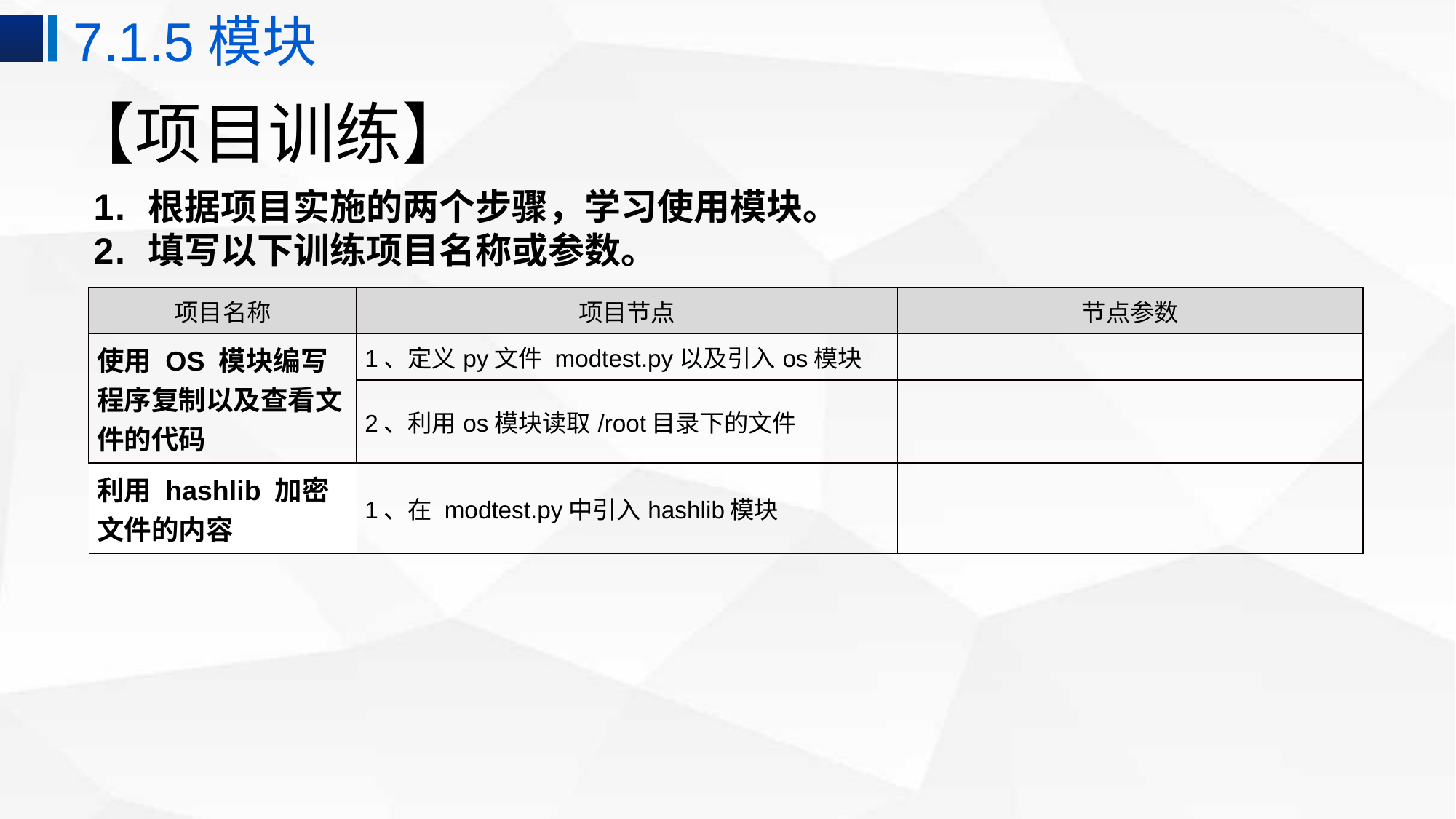

7.1.5模块

# 【项目训练】
根据项目实施的两个步骤，学习使用模块。
填写以下训练项目名称或参数。
| 项目名称 | 项目节点 | 节点参数 |
| --- | --- | --- |
| 使用 OS 模块编写程序复制以及查看文件的代码 | 1、定义py文件 modtest.py以及引入os模块 |  |
|  | 2、利用os模块读取/root目录下的文件 |  |
| 利用 hashlib 加密文件的内容 | 1、在 modtest.py中引入hashlib模块 |  |